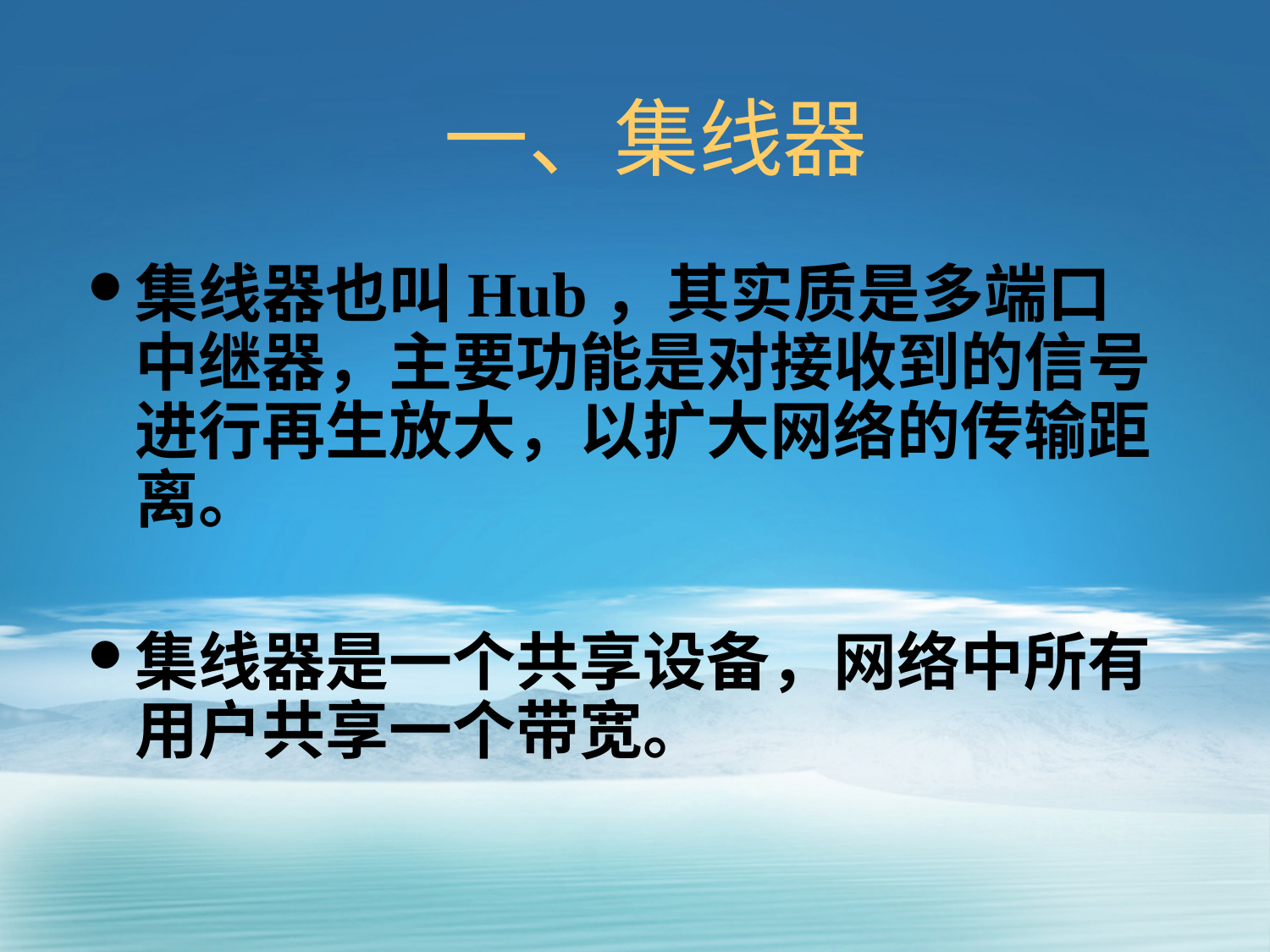

# 一、集线器
集线器也叫Hub，其实质是多端口中继器，主要功能是对接收到的信号进行再生放大，以扩大网络的传输距离。

集线器是一个共享设备，网络中所有用户共享一个带宽。